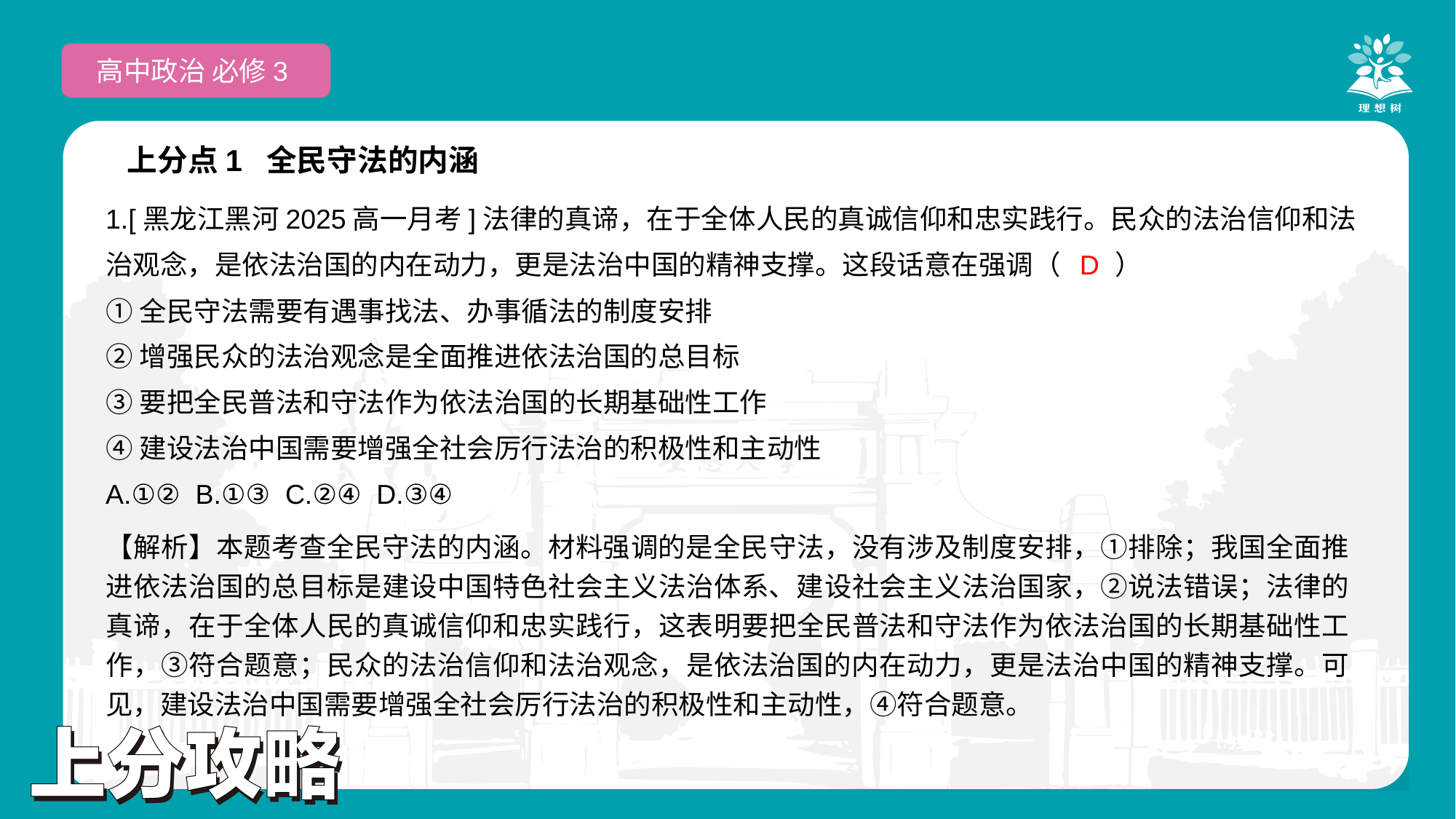

高中政治 必修3
上分点1  全民守法的内涵
1.[黑龙江黑河2025高一月考]法律的真谛，在于全体人民的真诚信仰和忠实践行。民众的法治信仰和法治观念，是依法治国的内在动力，更是法治中国的精神支撑。这段话意在强调（　　）
①全民守法需要有遇事找法、办事循法的制度安排
②增强民众的法治观念是全面推进依法治国的总目标
③要把全民普法和守法作为依法治国的长期基础性工作
④建设法治中国需要增强全社会厉行法治的积极性和主动性
A.①②  B.①③  C.②④  D.③④
 D
【解析】本题考查全民守法的内涵。材料强调的是全民守法，没有涉及制度安排，①排除；我国全面推进依法治国的总目标是建设中国特色社会主义法治体系、建设社会主义法治国家，②说法错误；法律的真谛，在于全体人民的真诚信仰和忠实践行，这表明要把全民普法和守法作为依法治国的长期基础性工作，③符合题意；民众的法治信仰和法治观念，是依法治国的内在动力，更是法治中国的精神支撑。可见，建设法治中国需要增强全社会厉行法治的积极性和主动性，④符合题意。